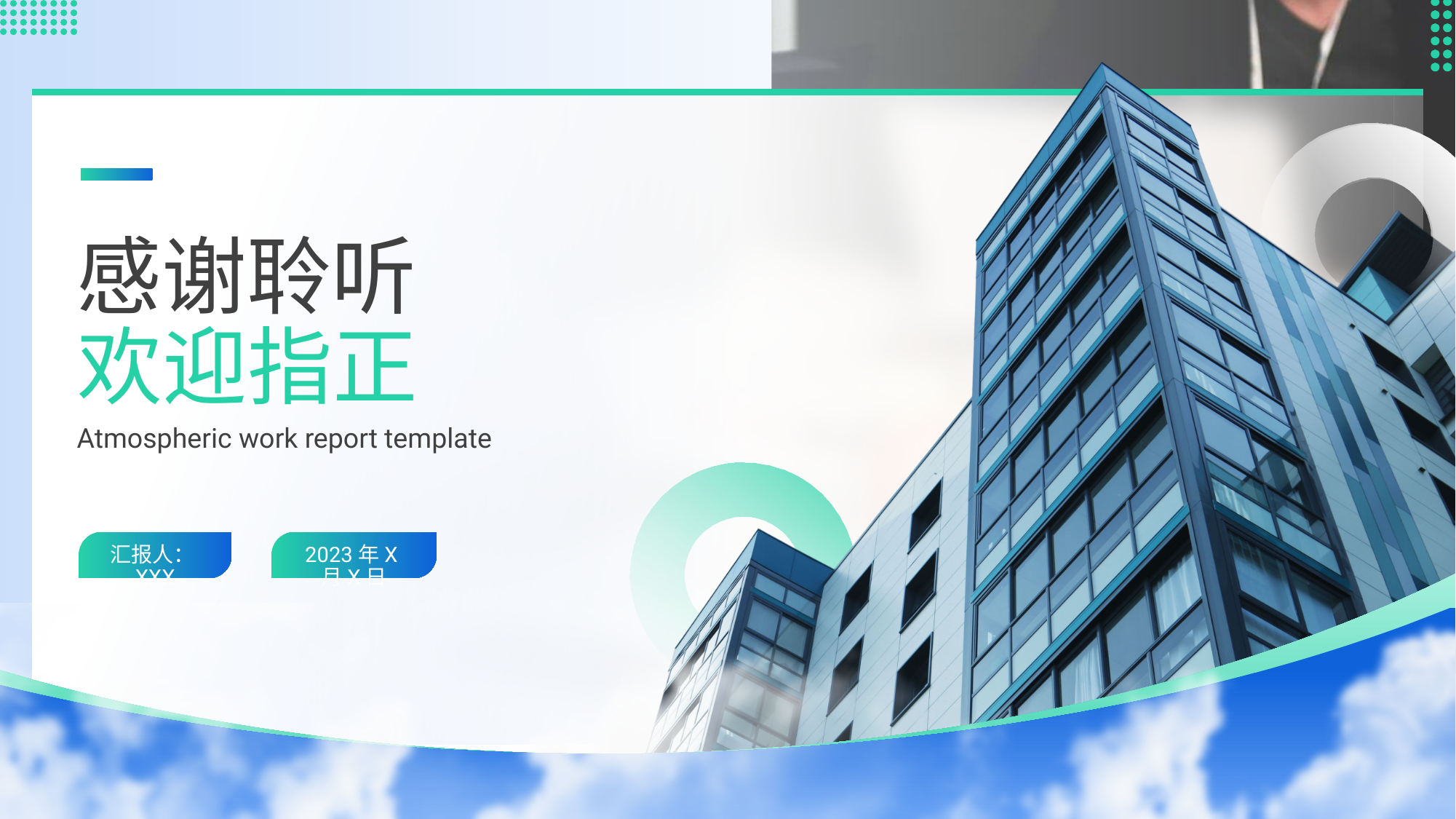

感谢聆听
欢迎指正
Atmospheric work report template
汇报人：XXX

2023年X月X日